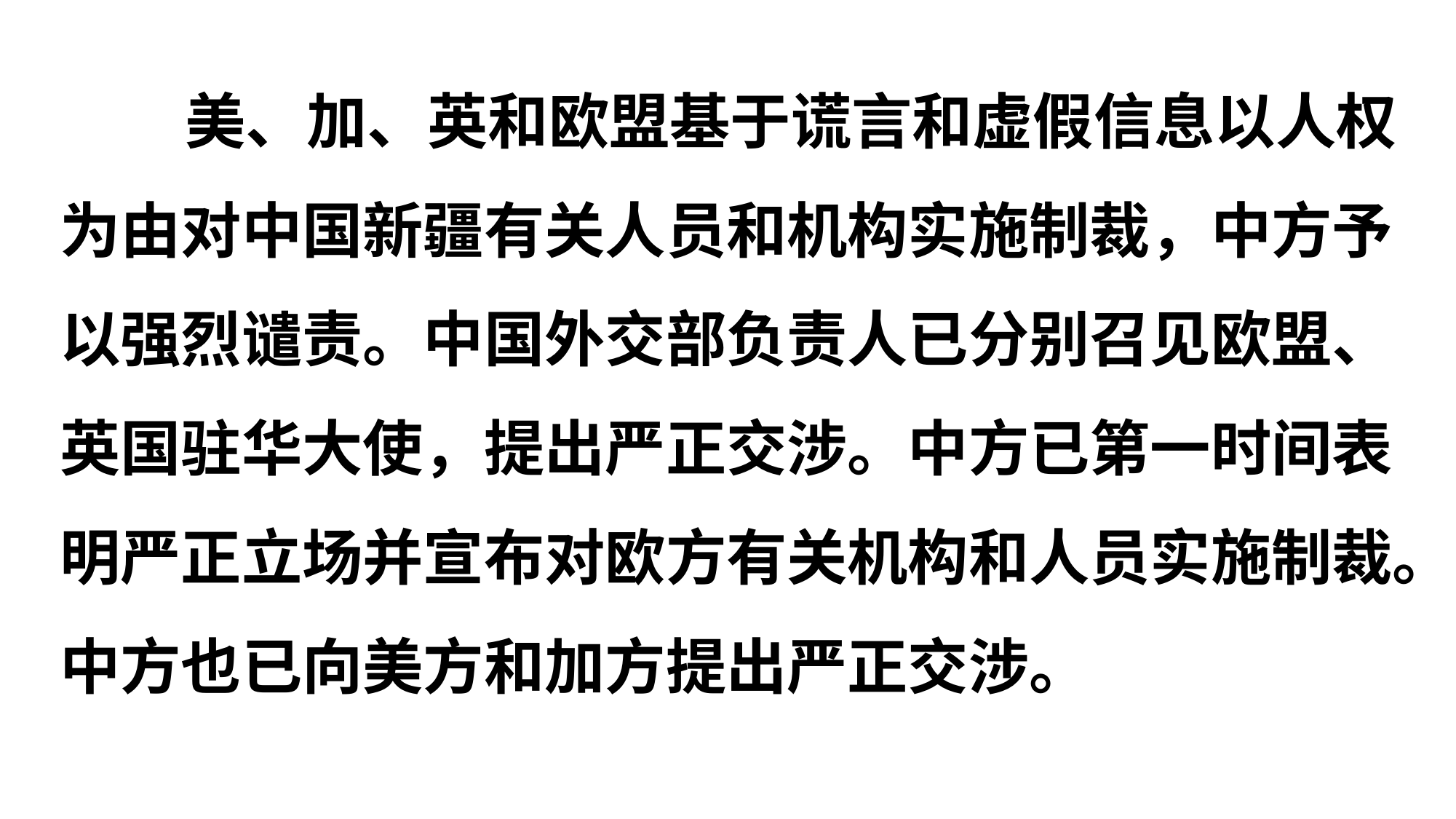

美、加、英和欧盟基于谎言和虚假信息以人权为由对中国新疆有关人员和机构实施制裁，中方予以强烈谴责。中国外交部负责人已分别召见欧盟、英国驻华大使，提出严正交涉。中方已第一时间表明严正立场并宣布对欧方有关机构和人员实施制裁。中方也已向美方和加方提出严正交涉。